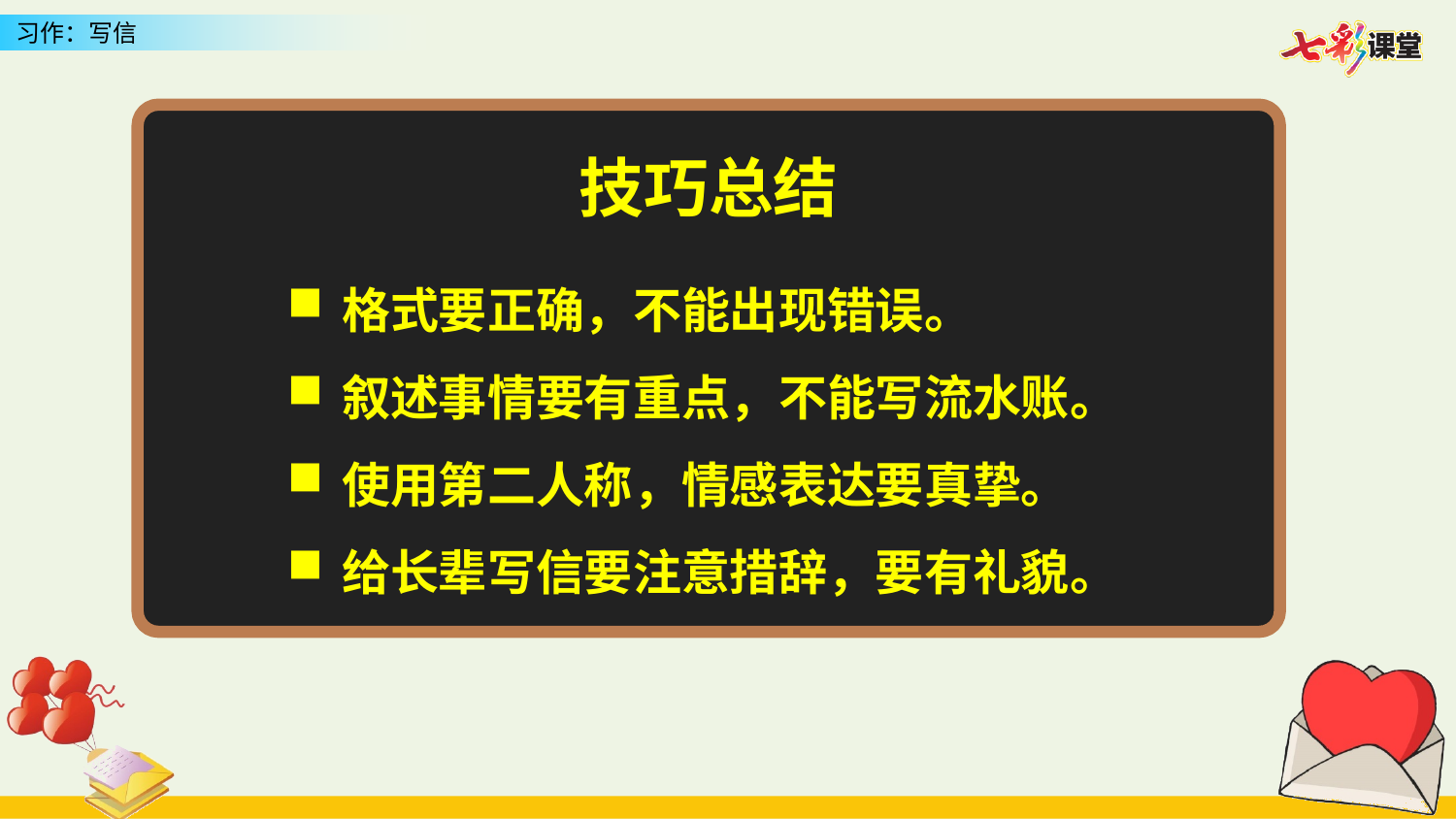

技巧总结
格式要正确，不能出现错误。
叙述事情要有重点，不能写流水账。
使用第二人称，情感表达要真挚。
给长辈写信要注意措辞，要有礼貌。